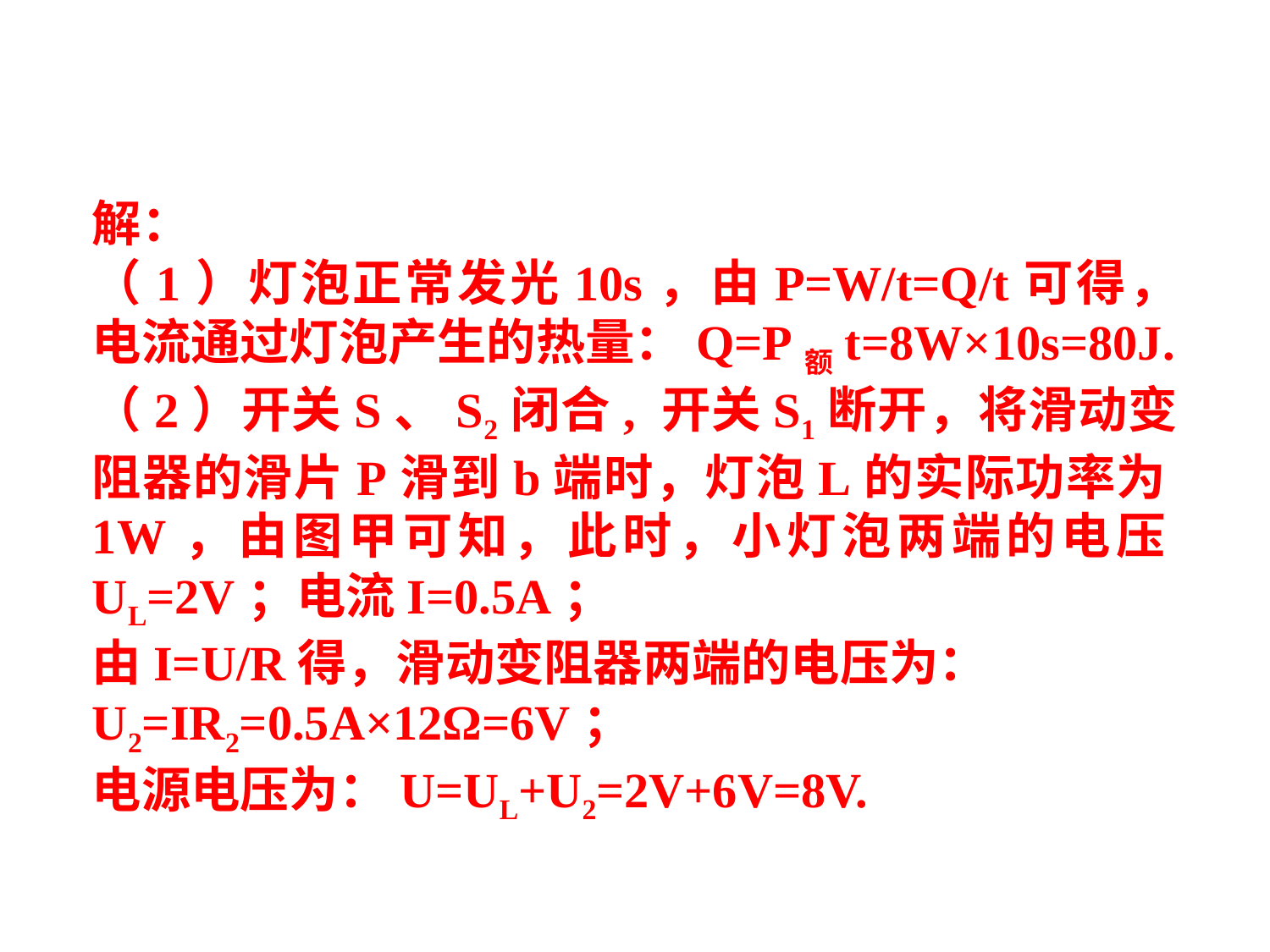

解：
（1）灯泡正常发光10s，由P=W/t=Q/t可得，电流通过灯泡产生的热量：Q=P额t=8W×10s=80J.
（2）开关S、S2闭合, 开关S1断开，将滑动变阻器的滑片P滑到b端时，灯泡L的实际功率为1W，由图甲可知，此时，小灯泡两端的电压UL=2V；电流I=0.5A；
由I=U/R得，滑动变阻器两端的电压为：
U2=IR2=0.5A×12Ω=6V；
电源电压为：U=UL+U2=2V+6V=8V.